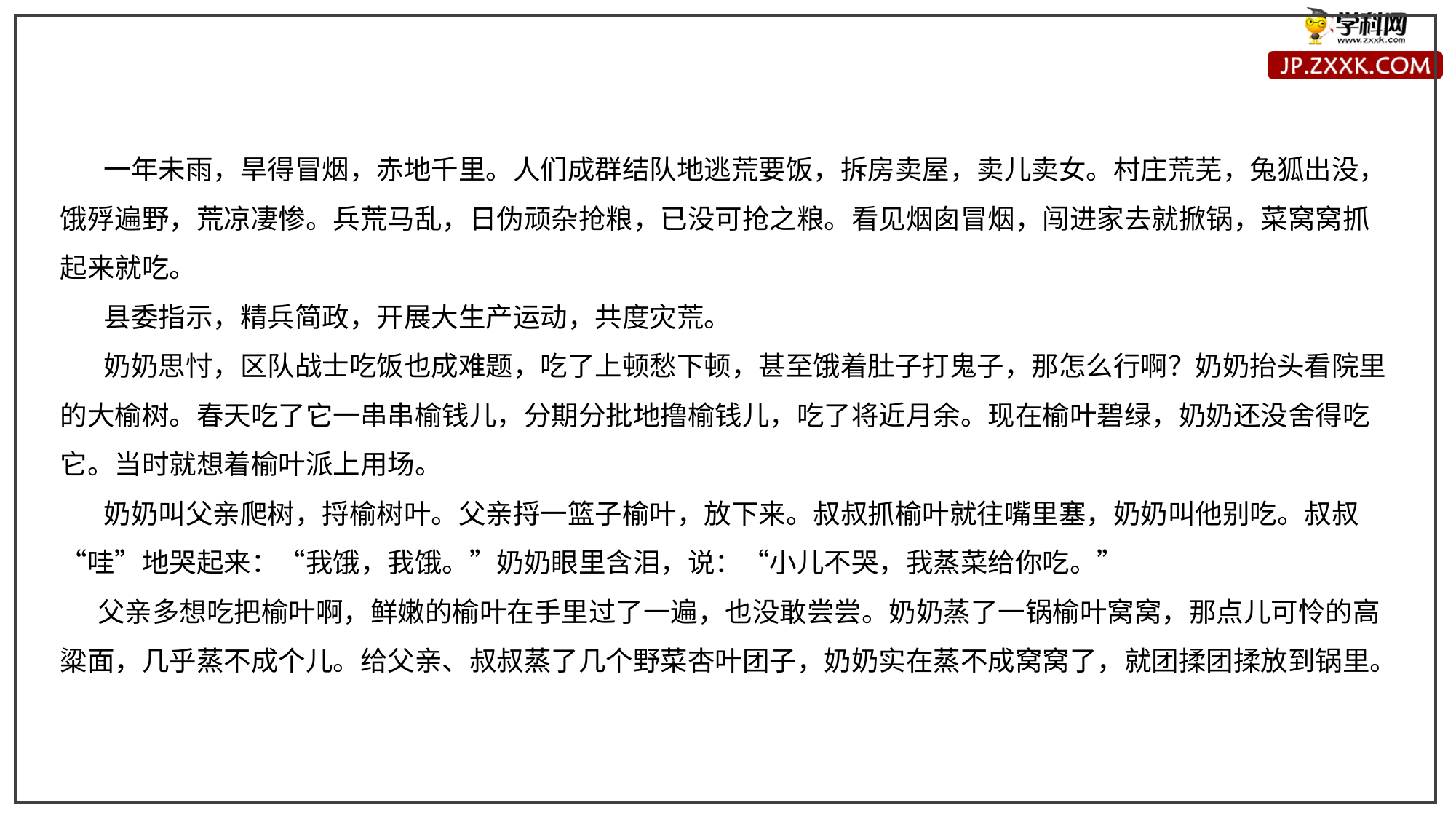

一年未雨，旱得冒烟，赤地千里。人们成群结队地逃荒要饭，拆房卖屋，卖儿卖女。村庄荒芜，兔狐出没，饿殍遍野，荒凉凄惨。兵荒马乱，日伪顽杂抢粮，已没可抢之粮。看见烟囱冒烟，闯进家去就掀锅，菜窝窝抓起来就吃。
      县委指示，精兵简政，开展大生产运动，共度灾荒。
      奶奶思忖，区队战士吃饭也成难题，吃了上顿愁下顿，甚至饿着肚子打鬼子，那怎么行啊？奶奶抬头看院里的大榆树。春天吃了它一串串榆钱儿，分期分批地撸榆钱儿，吃了将近月余。现在榆叶碧绿，奶奶还没舍得吃它。当时就想着榆叶派上用场。
      奶奶叫父亲爬树，捋榆树叶。父亲捋一篮子榆叶，放下来。叔叔抓榆叶就往嘴里塞，奶奶叫他别吃。叔叔“哇”地哭起来：“我饿，我饿。”奶奶眼里含泪，说：“小儿不哭，我蒸菜给你吃。”
     父亲多想吃把榆叶啊，鲜嫩的榆叶在手里过了一遍，也没敢尝尝。奶奶蒸了一锅榆叶窝窝，那点儿可怜的高粱面，几乎蒸不成个儿。给父亲、叔叔蒸了几个野菜杏叶团子，奶奶实在蒸不成窝窝了，就团揉团揉放到锅里。